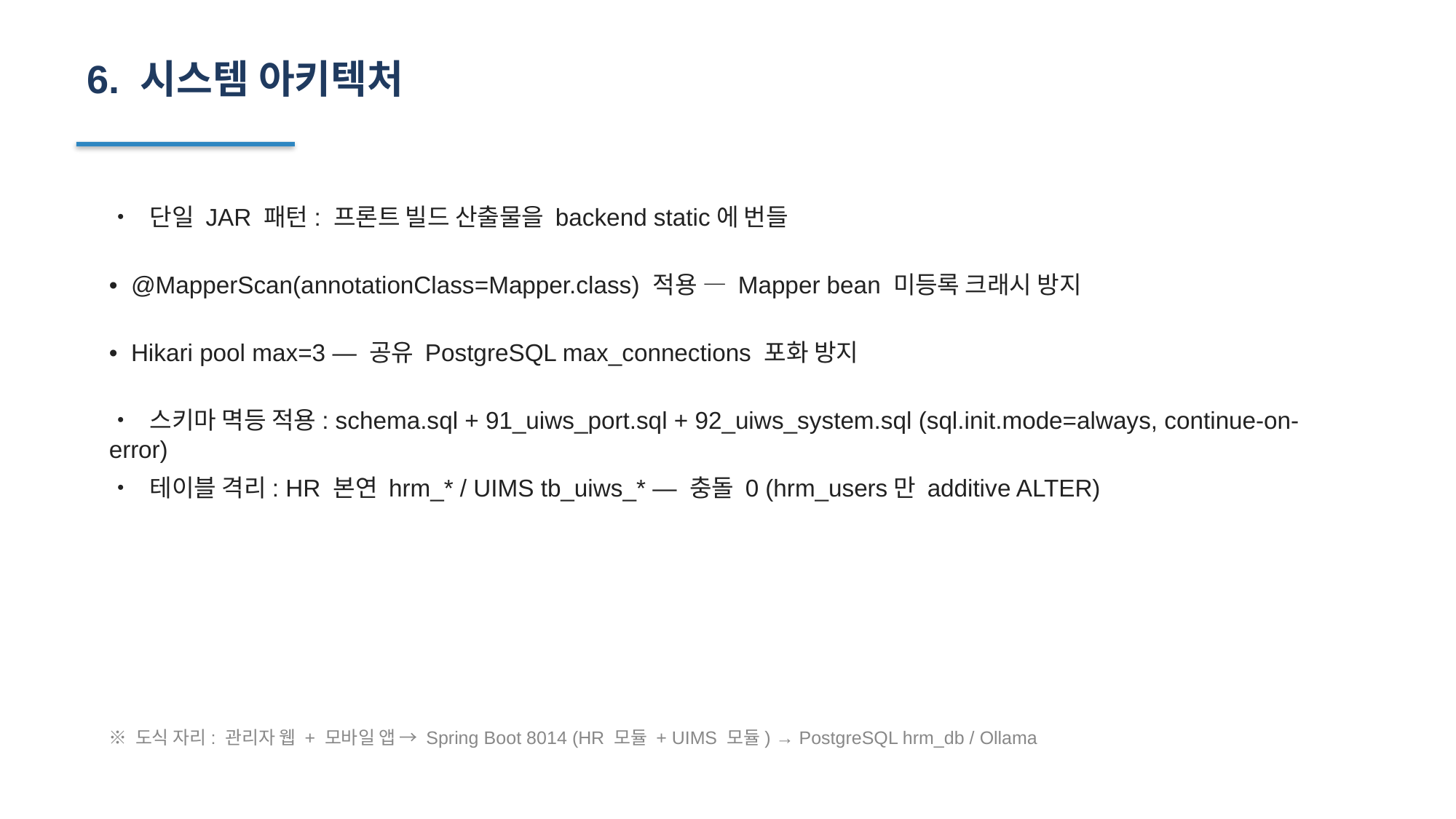

6. 시스템 아키텍처

•  단일 JAR 패턴: 프론트 빌드 산출물을 backend static에 번들
•  @MapperScan(annotationClass=Mapper.class) 적용 — Mapper bean 미등록 크래시 방지
•  Hikari pool max=3 — 공유 PostgreSQL max_connections 포화 방지
•  스키마 멱등 적용: schema.sql + 91_uiws_port.sql + 92_uiws_system.sql (sql.init.mode=always, continue-on-error)
•  테이블 격리: HR 본연 hrm_* / UIMS tb_uiws_* — 충돌 0 (hrm_users만 additive ALTER)
※ 도식 자리: 관리자 웹 + 모바일 앱 → Spring Boot 8014 (HR 모듈 + UIMS 모듈) → PostgreSQL hrm_db / Ollama